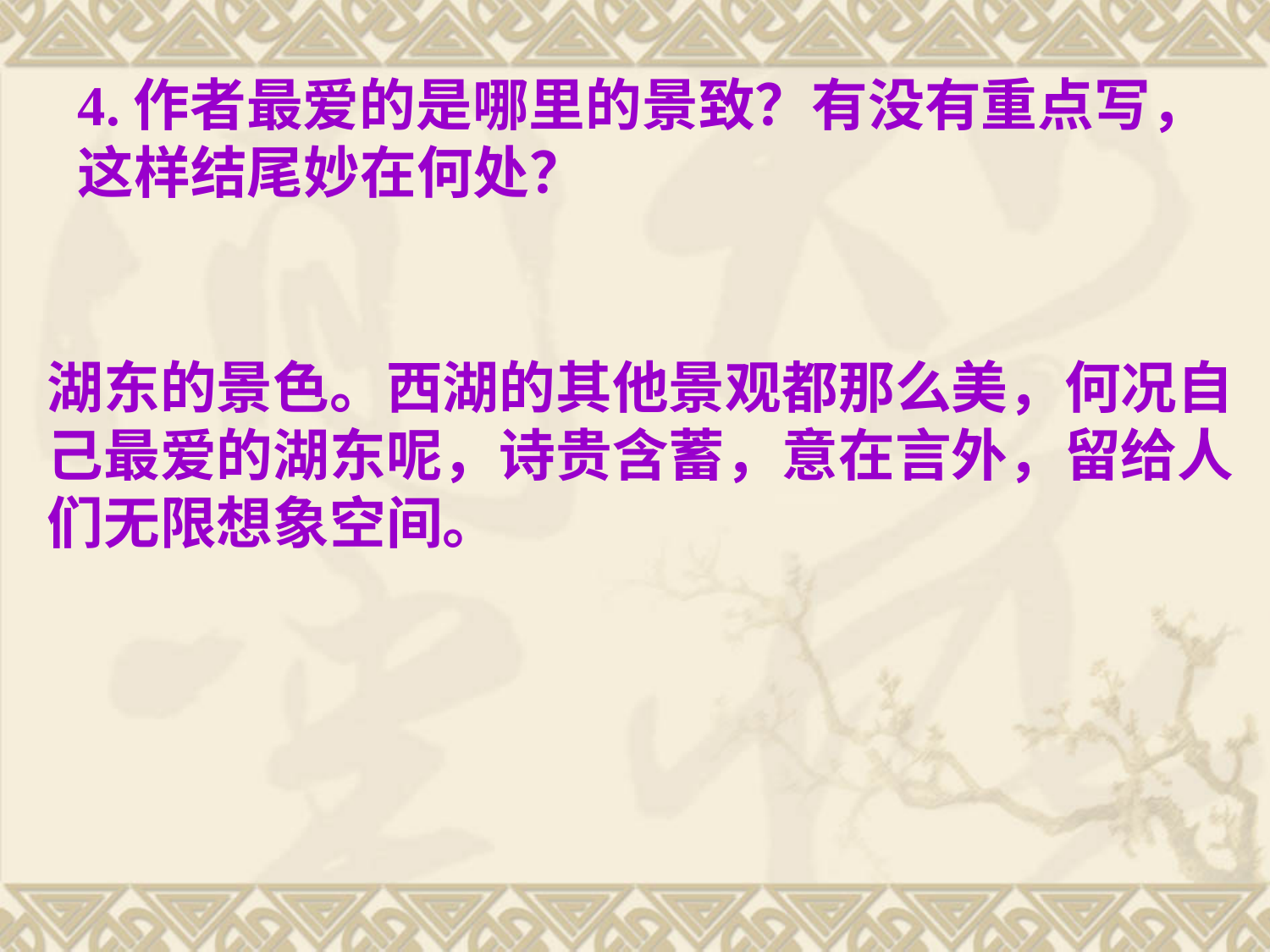

4.作者最爱的是哪里的景致？有没有重点写，这样结尾妙在何处？

湖东的景色。西湖的其他景观都那么美，何况自己最爱的湖东呢，诗贵含蓄，意在言外，留给人们无限想象空间。